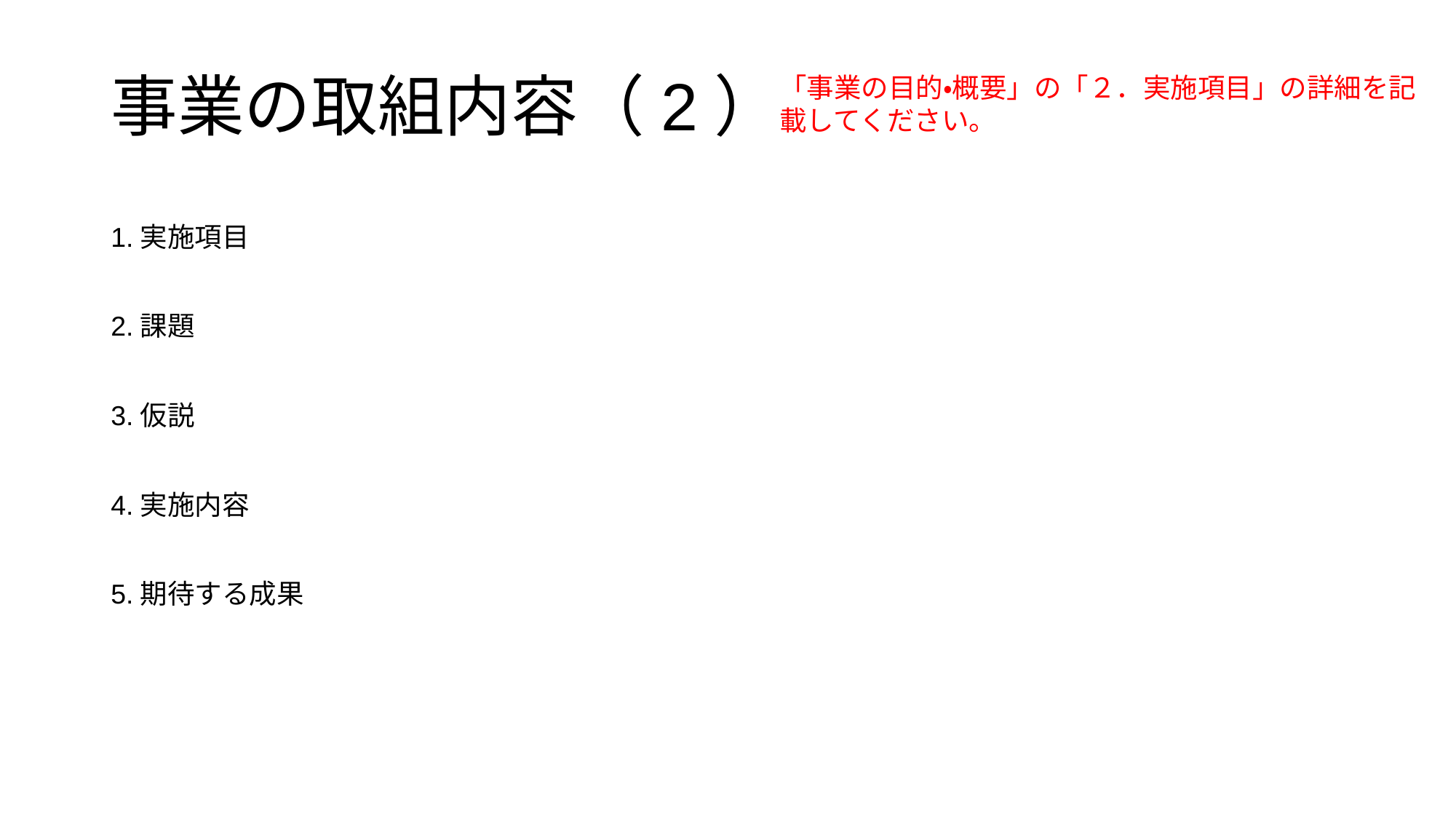

# 事業の取組内容（2）
「事業の目的・概要」の「２．実施項目」の詳細を記載してください。
1.実施項目

2.課題

3.仮説

4.実施内容

5.期待する成果